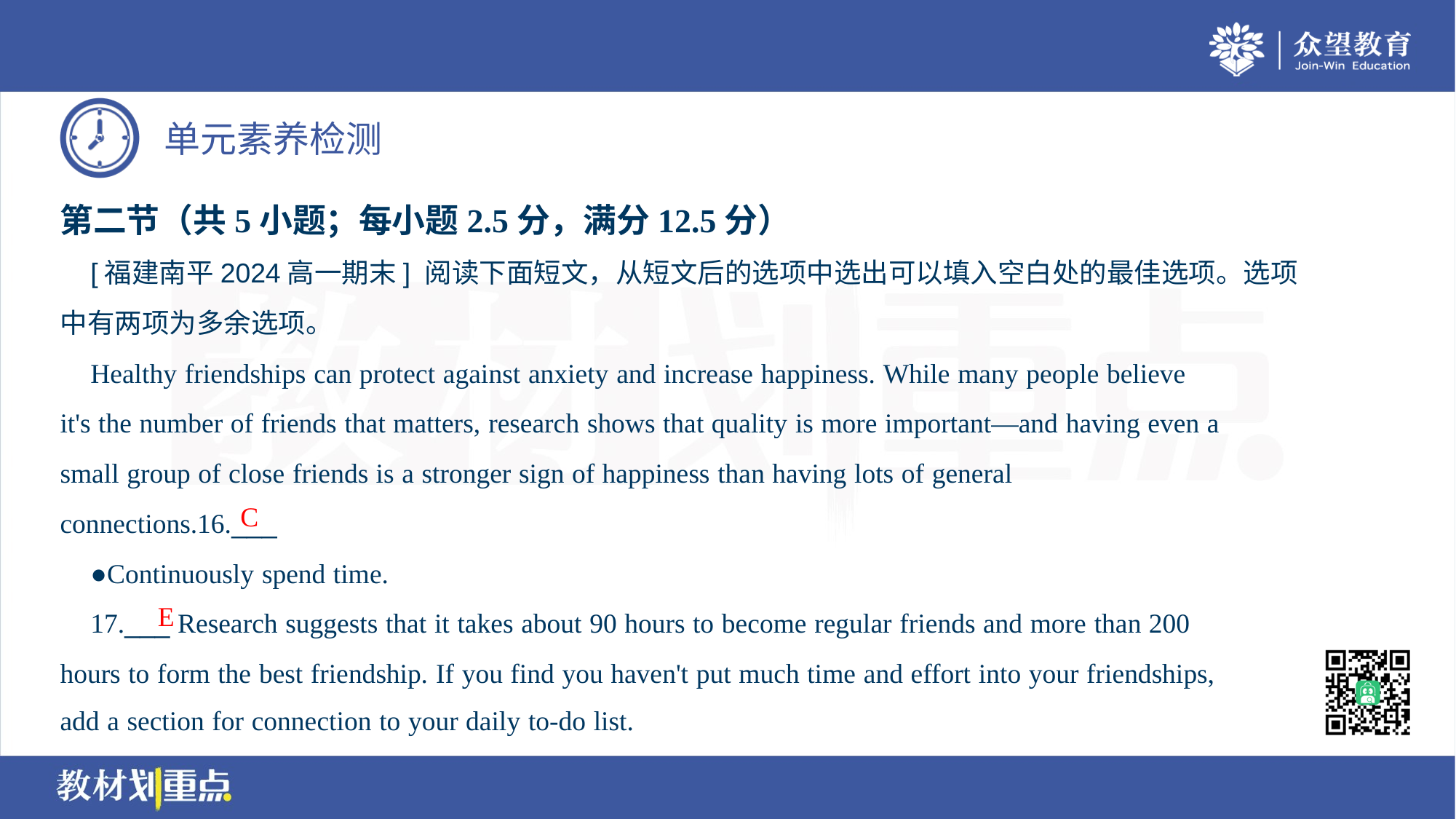

第二节（共5小题；每小题2.5分，满分12.5分）
    [福建南平2024高一期末] 阅读下面短文，从短文后的选项中选出可以填入空白处的最佳选项。选项
中有两项为多余选项。
    Healthy friendships can protect against anxiety and increase happiness. While many people believe
it's the number of friends that matters, research shows that quality is more important—and having even a
small group of close friends is a stronger sign of happiness than having lots of general
connections.16.___
    ●Continuously spend time.
    17.___ Research suggests that it takes about 90 hours to become regular friends and more than 200
hours to form the best friendship. If you find you haven't put much time and effort into your friendships,
add a section for connection to your daily to-do list.
C
E